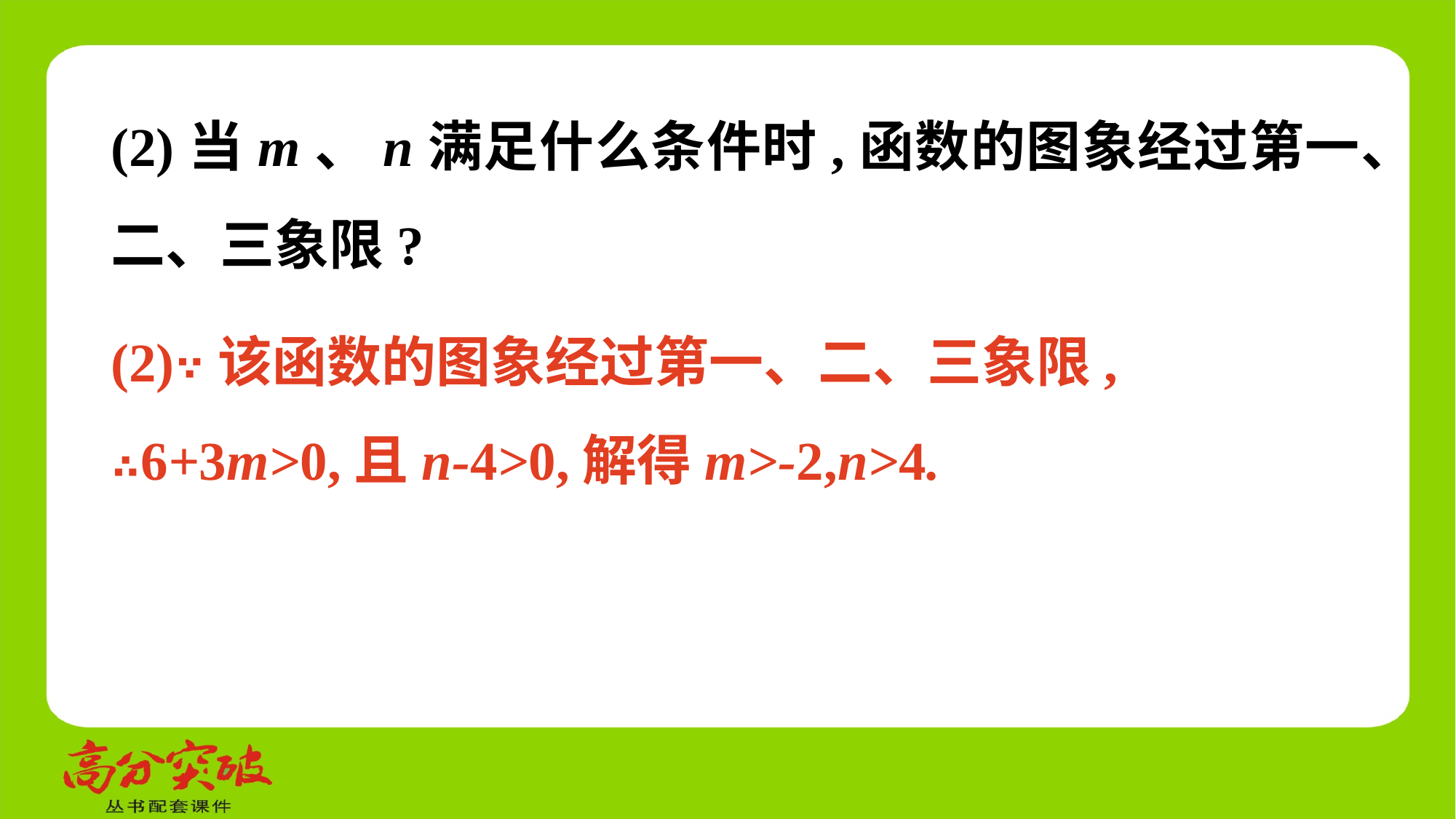

(2)当m、n满足什么条件时,函数的图象经过第一、二、三象限?
(2)∵该函数的图象经过第一、二、三象限,
∴6+3m>0,且n-4>0,解得m>-2,n>4.